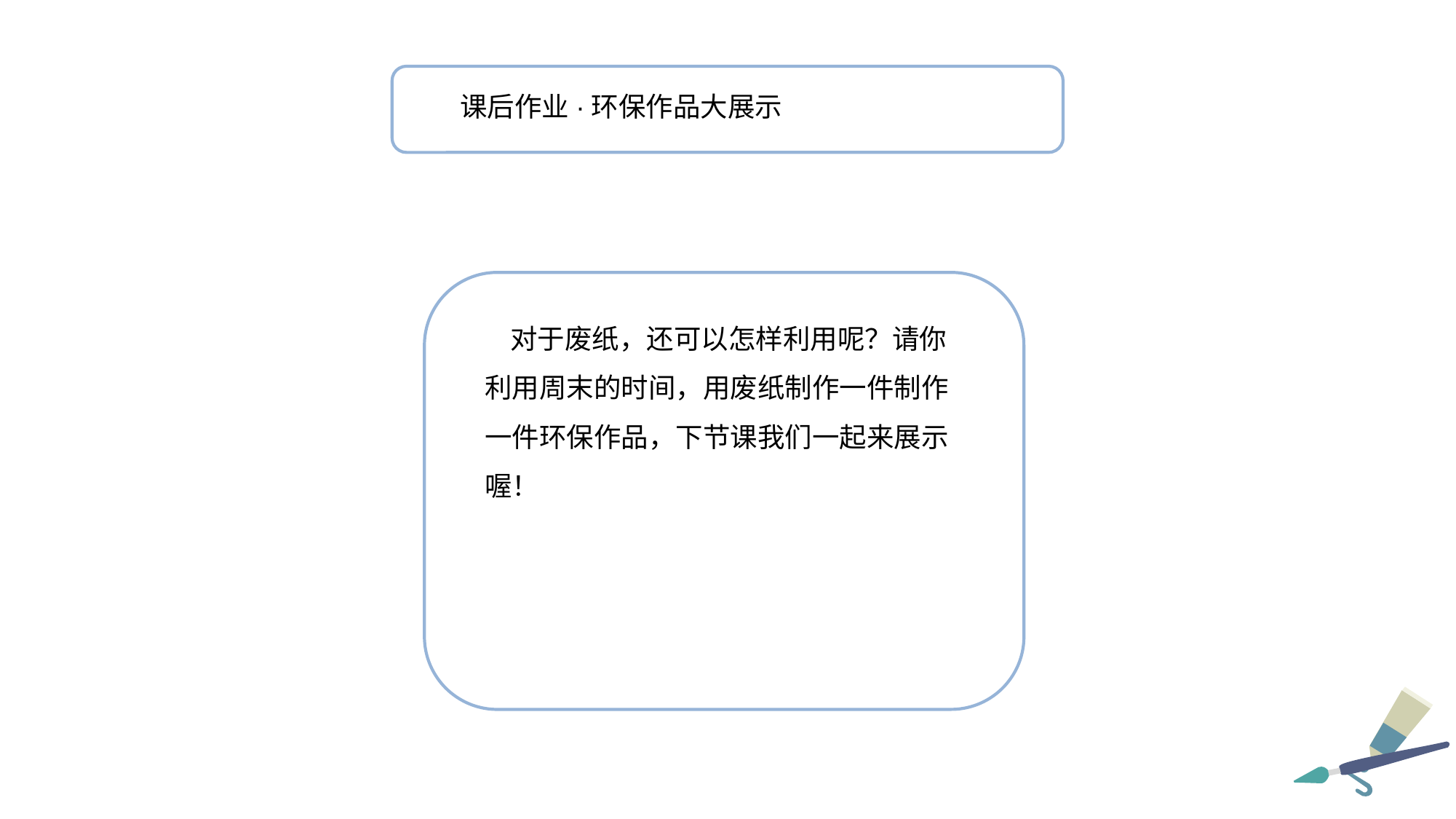

课后作业·环保作品大展示

   对于废纸，还可以怎样利用呢？请你利用周末的时间，用废纸制作一件制作一件环保作品，下节课我们一起来展示喔！